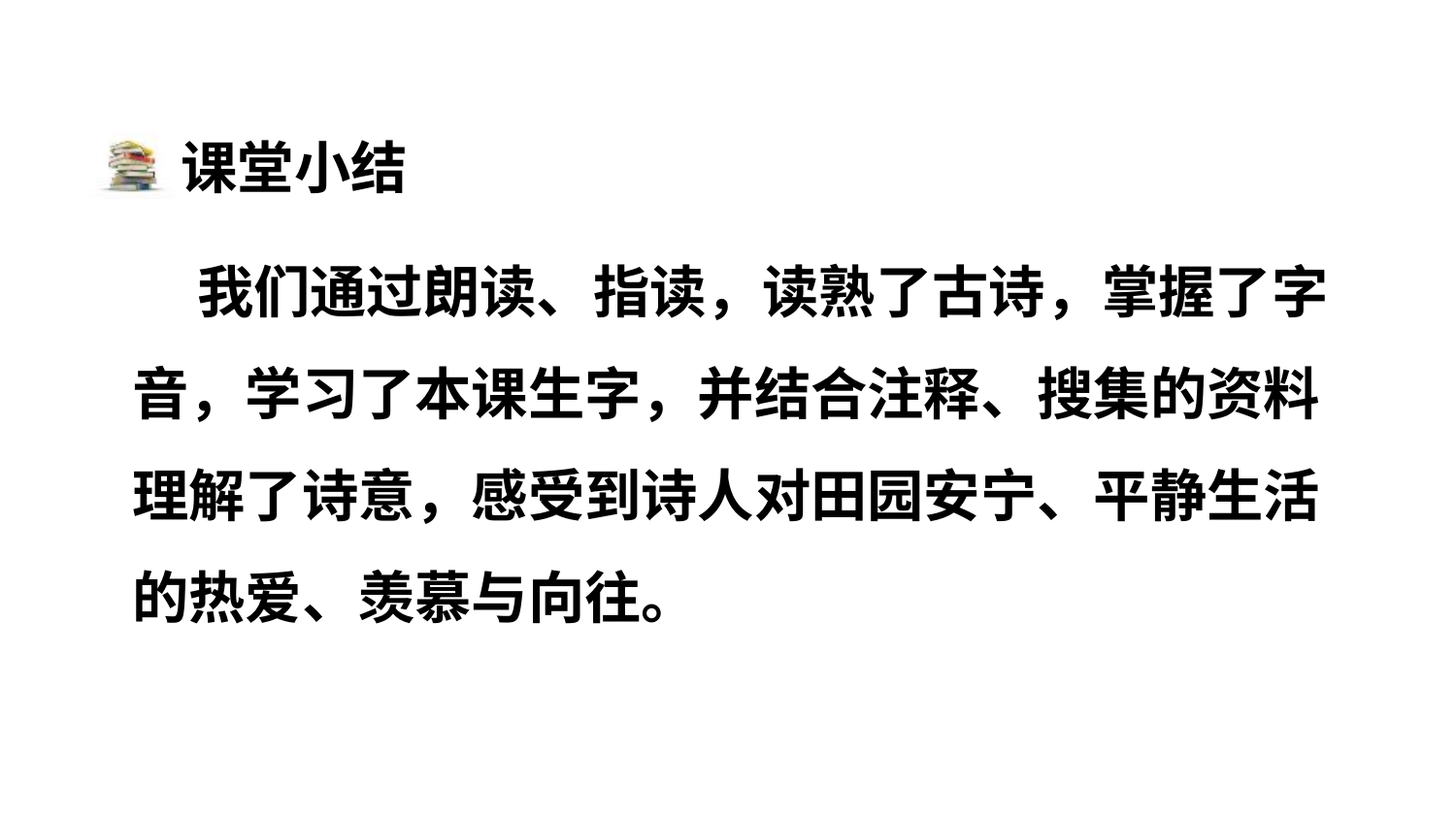

课堂小结

    我们通过朗读、指读，读熟了古诗，掌握了字音，学习了本课生字，并结合注释、搜集的资料理解了诗意，感受到诗人对田园安宁、平静生活的热爱、羡慕与向往。